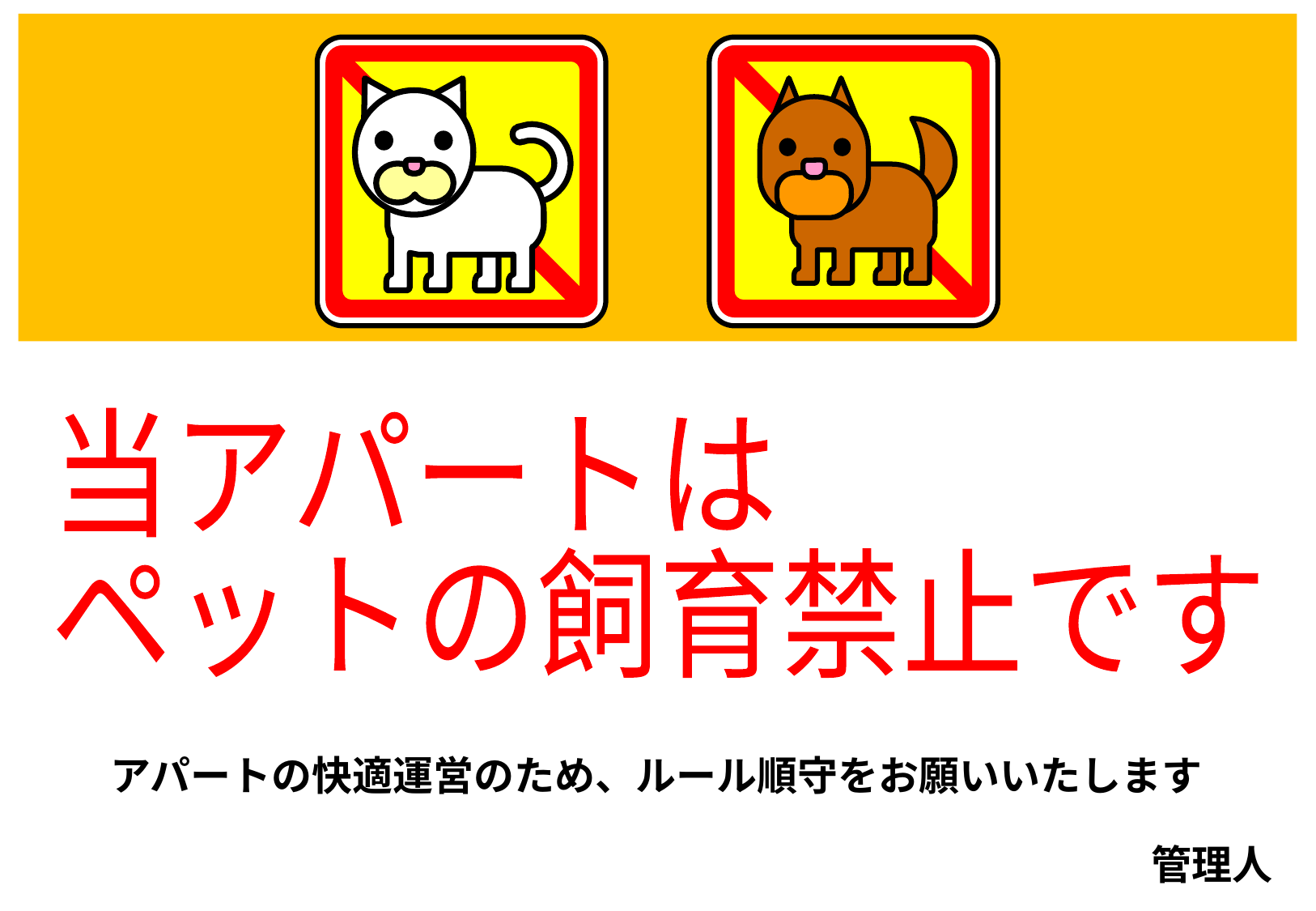

当アパートは
ペットの飼育禁止です
アパートの快適運営のため、ルール順守をお願いいたします
管理人